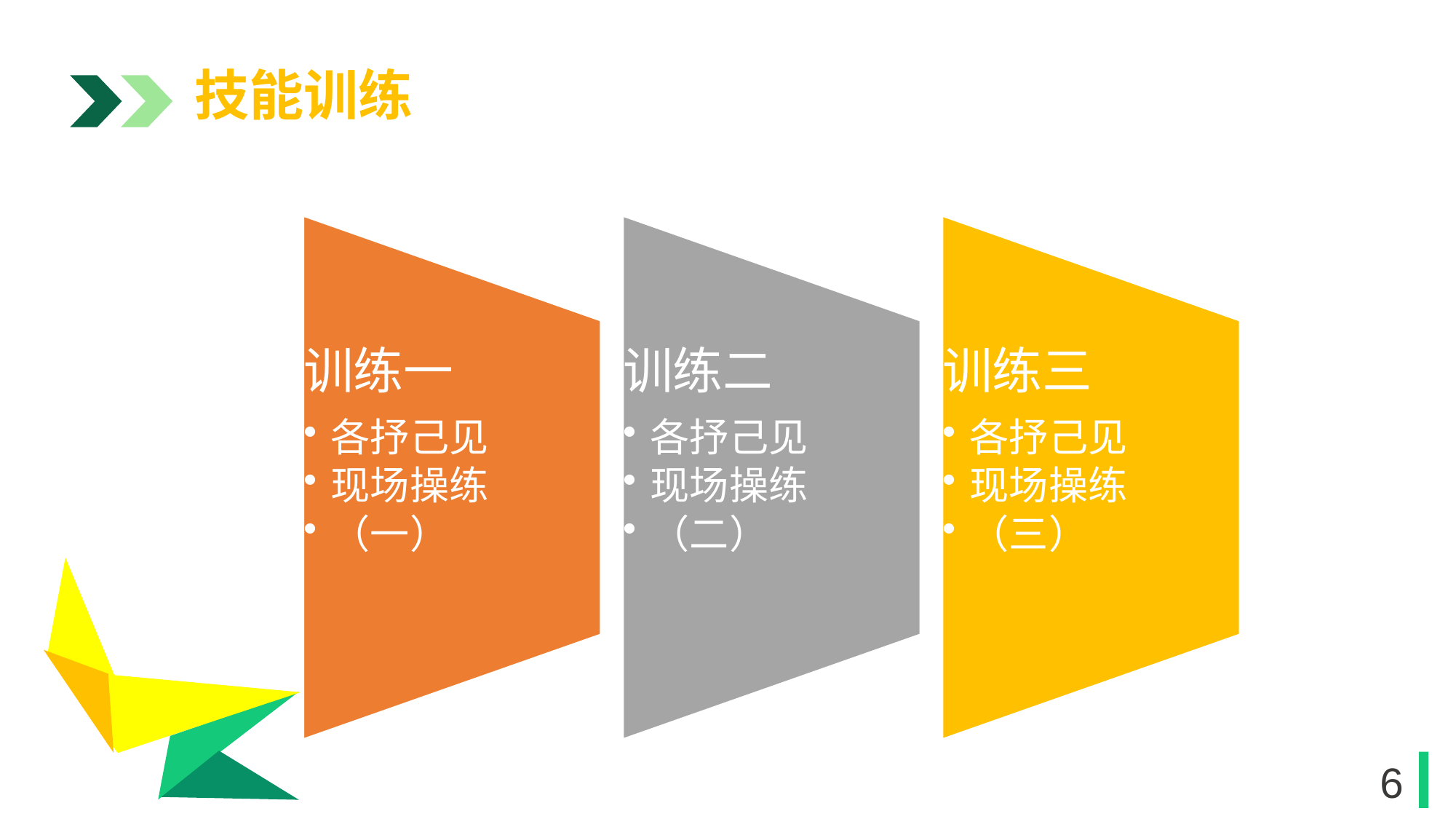

技能训练

训练一
各抒己见
现场操练
（一）
训练二
各抒己见
现场操练
（二）
训练三
各抒己见
现场操练
（三）

6